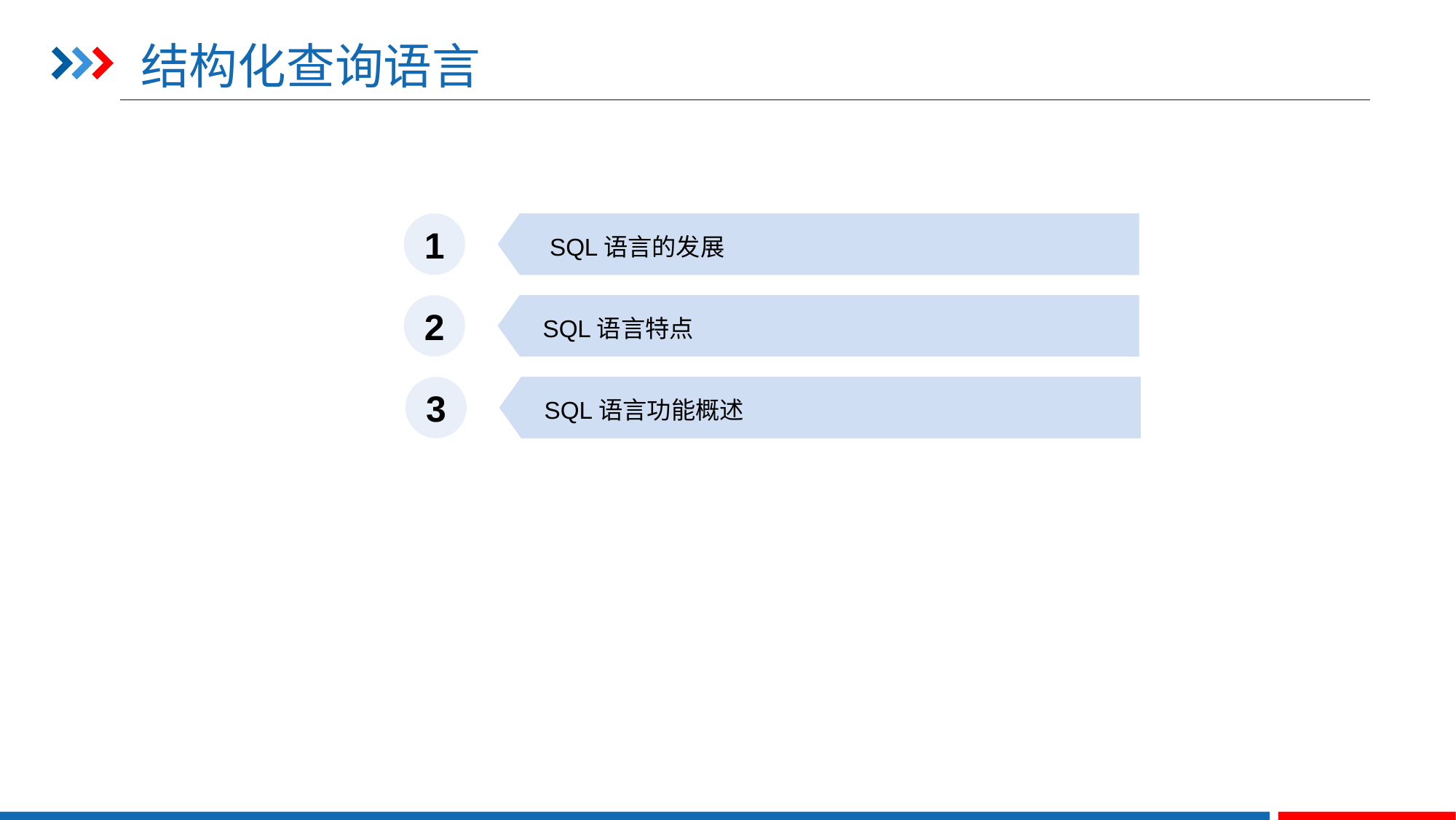

# 结构化查询语言
1

 SQL语言的发展
2

SQL语言特点
3

SQL语言功能概述